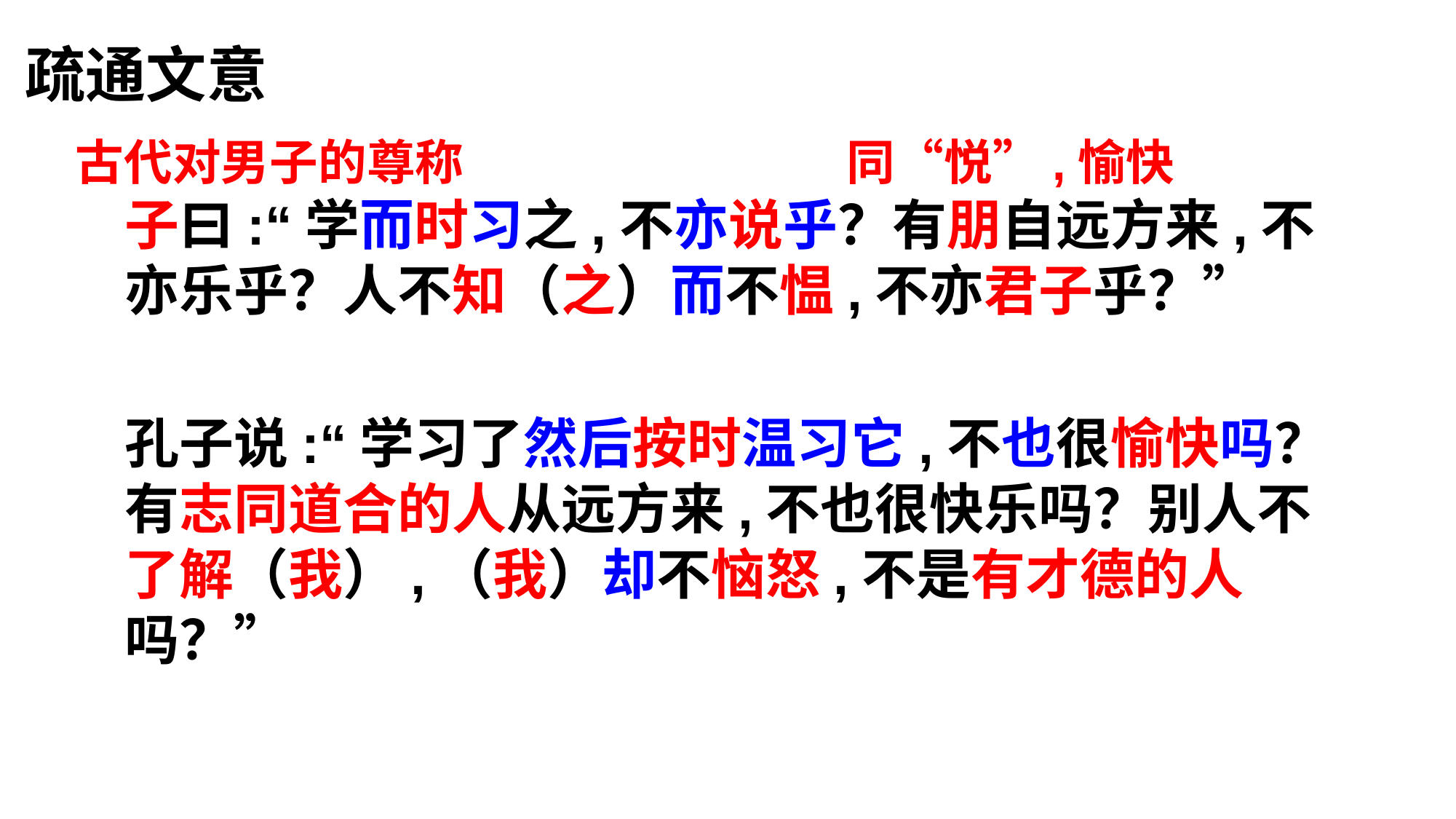

疏通文意
古代对男子的尊称
同“悦”,愉快
子曰:“学而时习之,不亦说乎？有朋自远方来,不亦乐乎？人不知（之）而不愠,不亦君子乎？”

孔子说:“学习了然后按时温习它,不也很愉快吗？有志同道合的人从远方来,不也很快乐吗？别人不了解（我）,（我）却不恼怒,不是有才德的人吗？”